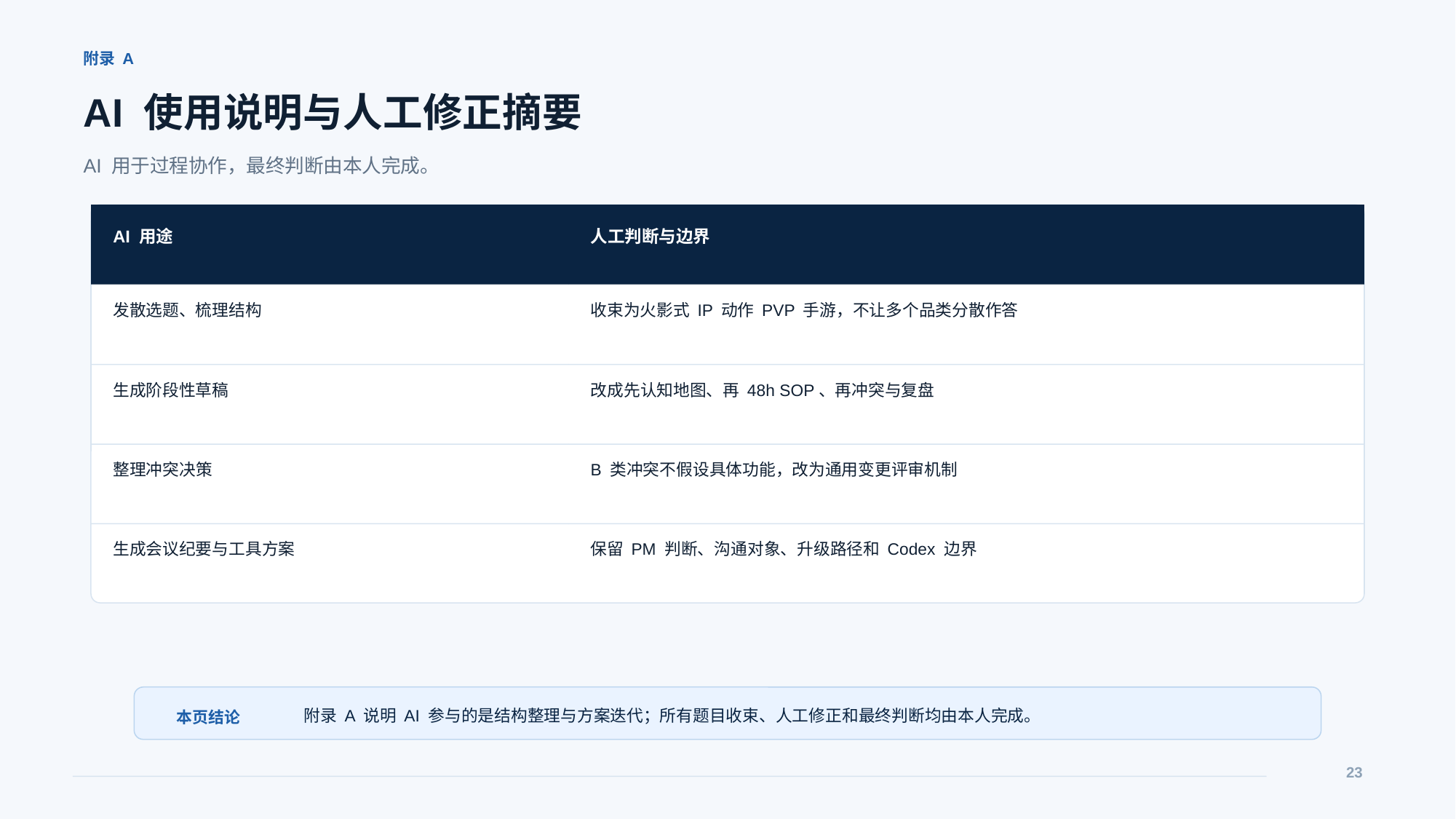

附录 A
AI 使用说明与人工修正摘要
AI 用于过程协作，最终判断由本人完成。

AI 用途
人工判断与边界
发散选题、梳理结构
收束为火影式 IP 动作 PVP 手游，不让多个品类分散作答

生成阶段性草稿
改成先认知地图、再 48h SOP、再冲突与复盘

整理冲突决策
B 类冲突不假设具体功能，改为通用变更评审机制

生成会议纪要与工具方案
保留 PM 判断、沟通对象、升级路径和 Codex 边界

附录 A 说明 AI 参与的是结构整理与方案迭代；所有题目收束、人工修正和最终判断均由本人完成。
本页结论
23